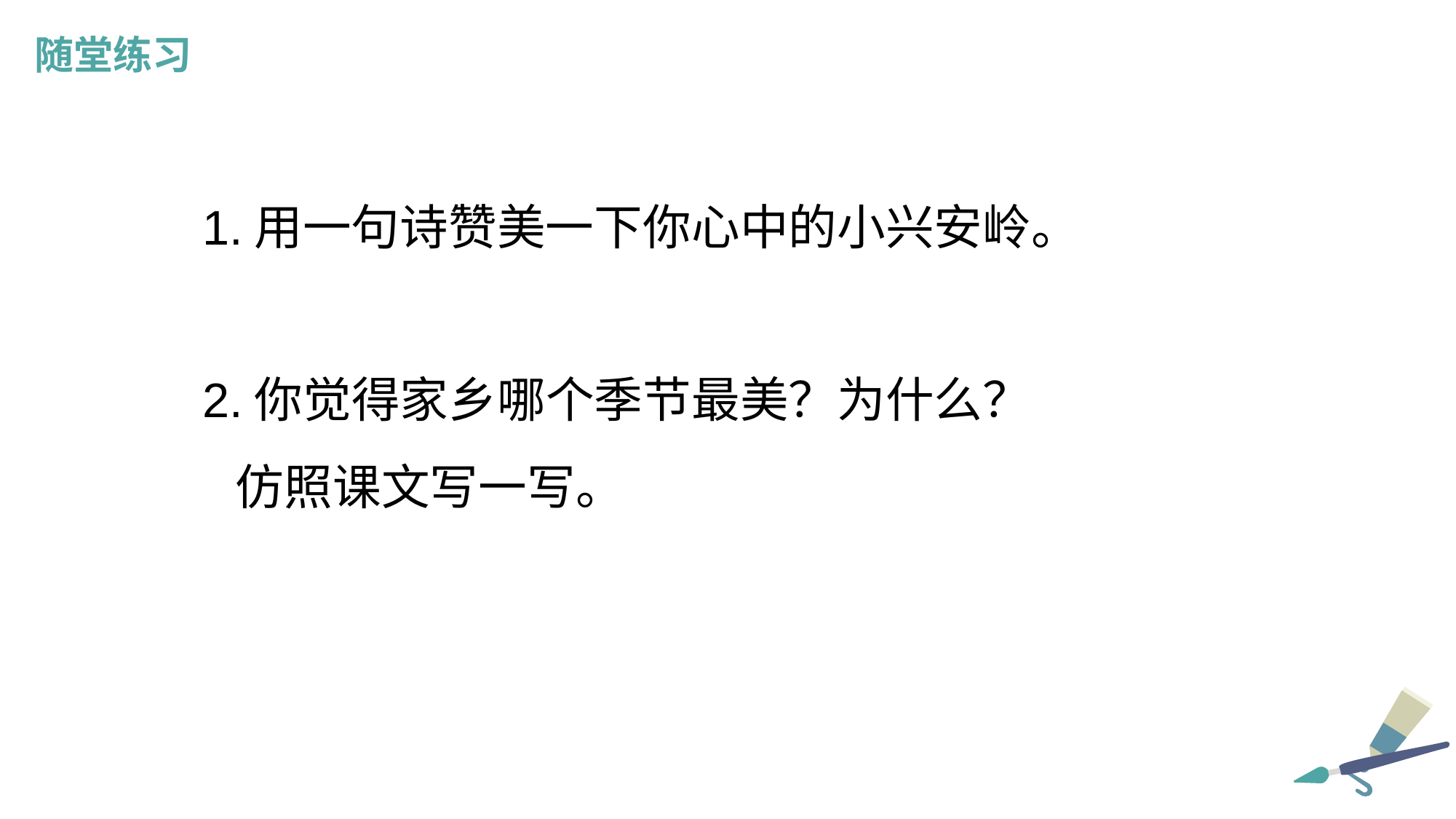

随堂练习
1.用一句诗赞美一下你心中的小兴安岭。
2.你觉得家乡哪个季节最美？为什么？
  仿照课文写一写。